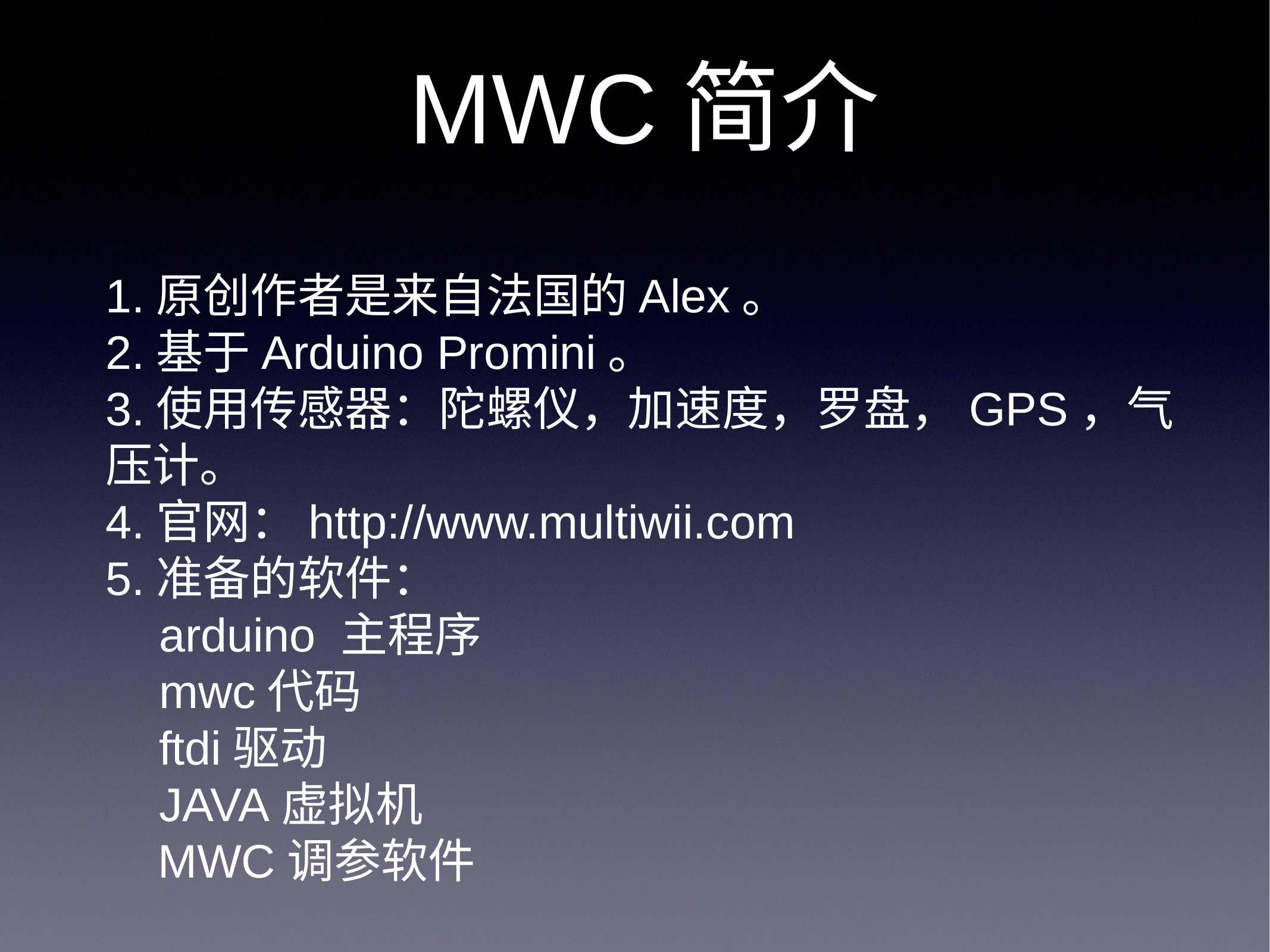

MWC简介
1.原创作者是来自法国的Alex。
2.基于Arduino Promini。
3.使用传感器：陀螺仪，加速度，罗盘，GPS，气压计。
4.官网：http://www.multiwii.com
5.准备的软件：
    arduino 主程序
    mwc代码
    ftdi驱动
    JAVA虚拟机
    MWC调参软件